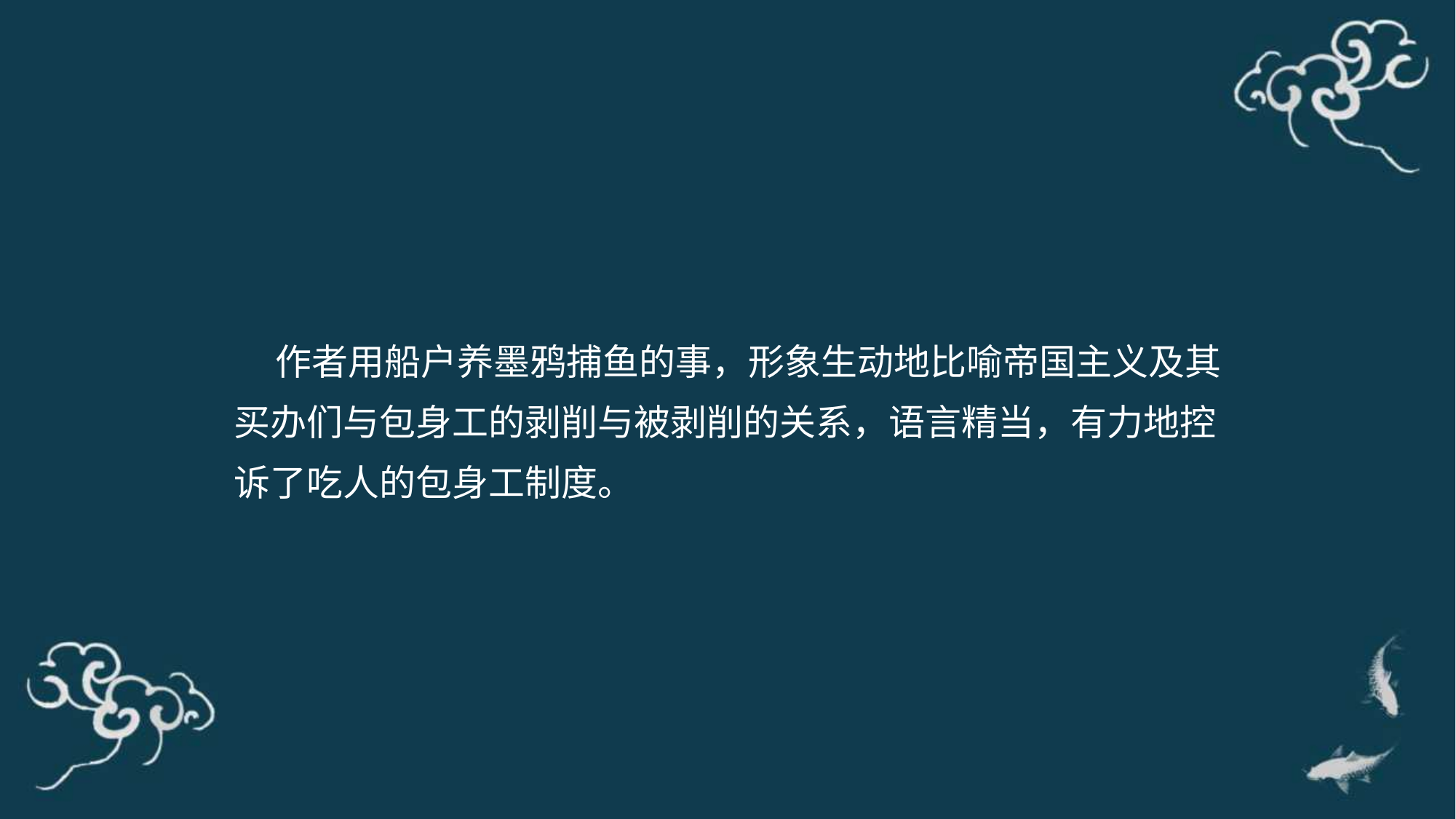

作者用船户养墨鸦捕鱼的事，形象生动地比喻帝国主义及其买办们与包身工的剥削与被剥削的关系，语言精当，有力地控诉了吃人的包身工制度。